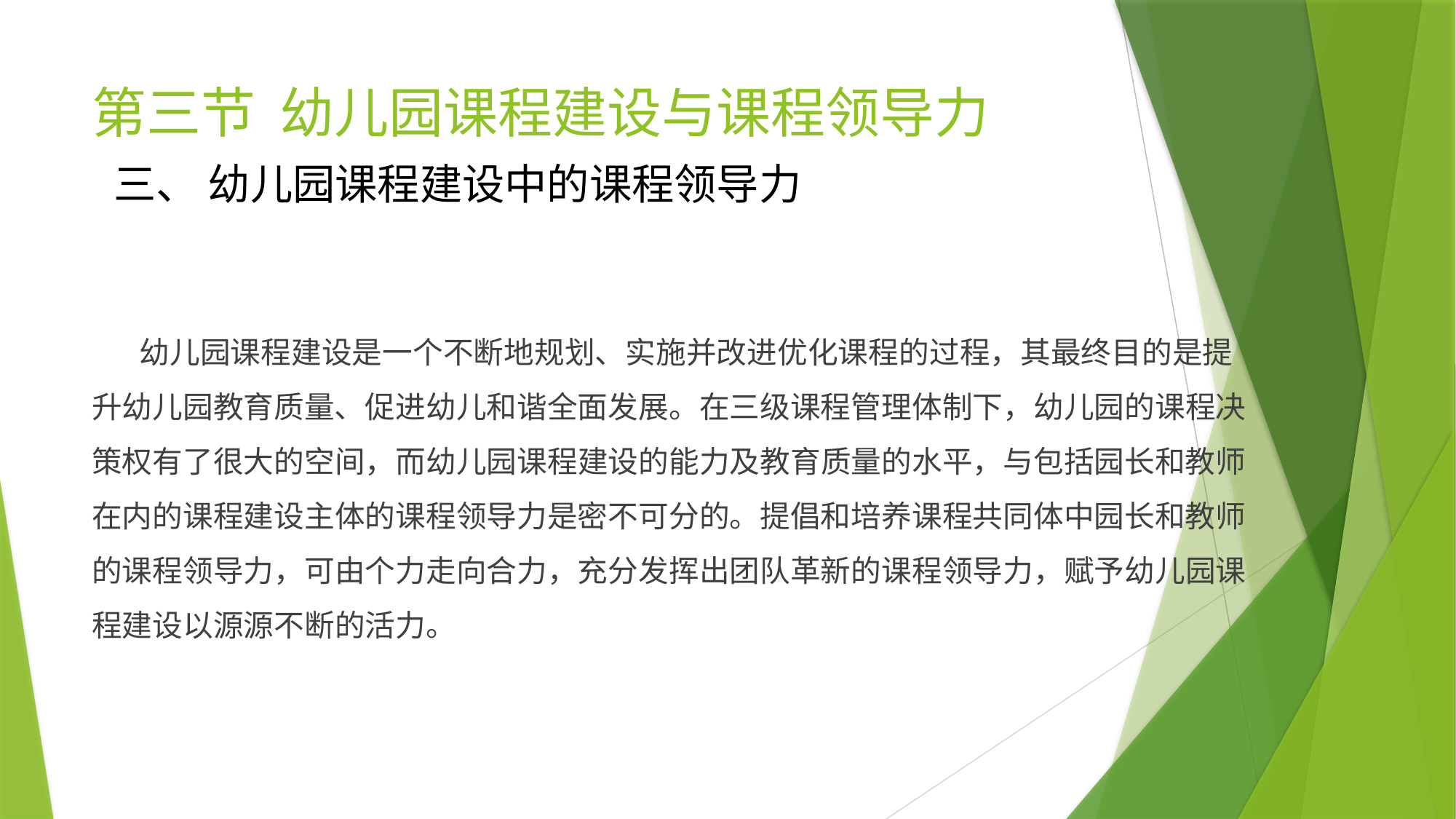

# 第三节  幼儿园课程建设与课程领导力
三、 幼儿园课程建设中的课程领导力
      幼儿园课程建设是一个不断地规划、实施并改进优化课程的过程，其最终目的是提升幼儿园教育质量、促进幼儿和谐全面发展。在三级课程管理体制下，幼儿园的课程决策权有了很大的空间，而幼儿园课程建设的能力及教育质量的水平，与包括园长和教师在内的课程建设主体的课程领导力是密不可分的。提倡和培养课程共同体中园长和教师的课程领导力，可由个力走向合力，充分发挥出团队革新的课程领导力，赋予幼儿园课程建设以源源不断的活力。